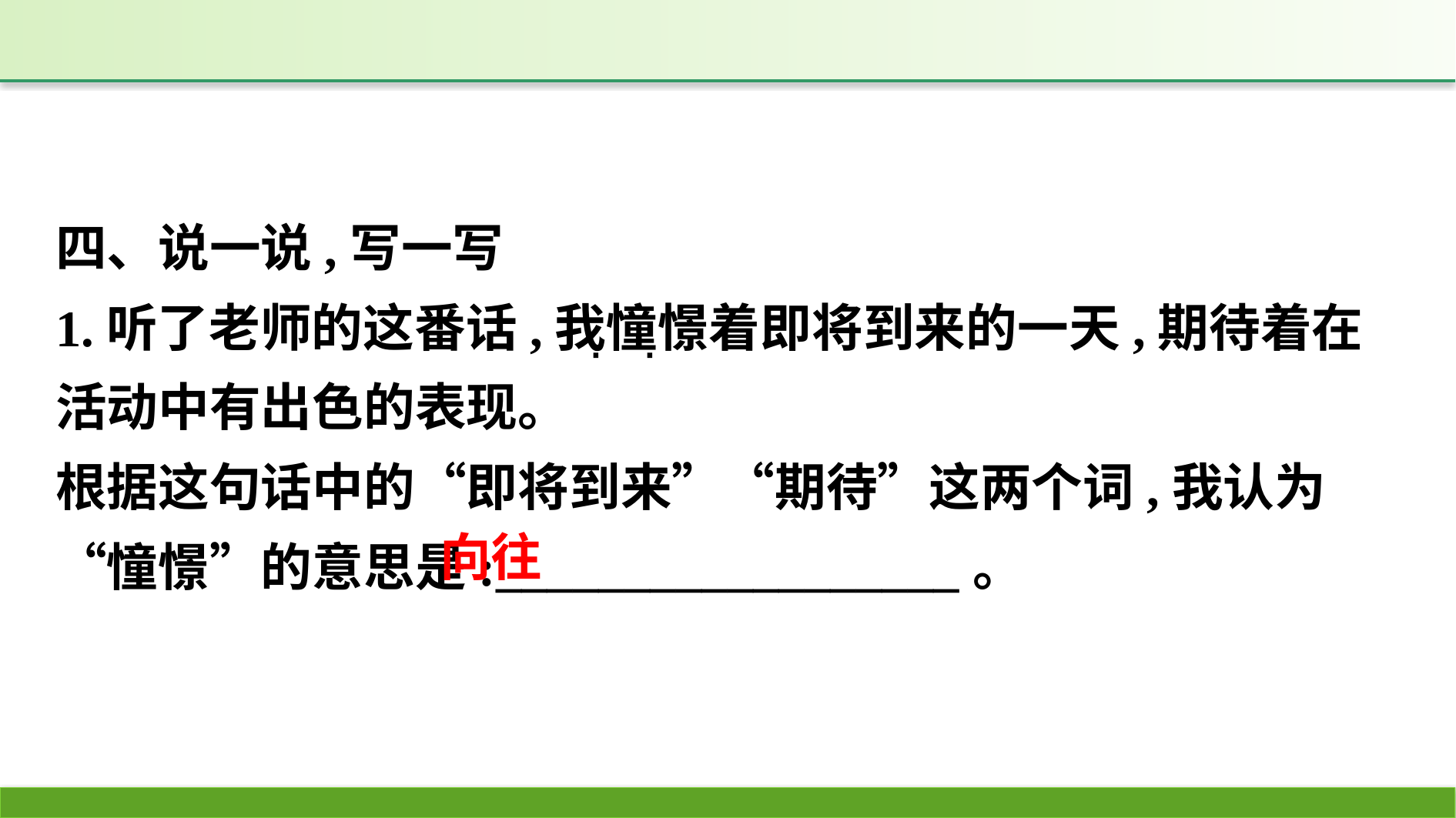

四、说一说,写一写
1.听了老师的这番话,我憧憬着即将到来的一天,期待着在活动中有出色的表现。
根据这句话中的“即将到来”“期待”这两个词,我认为“憧憬”的意思是:__________________。
·
·
向往